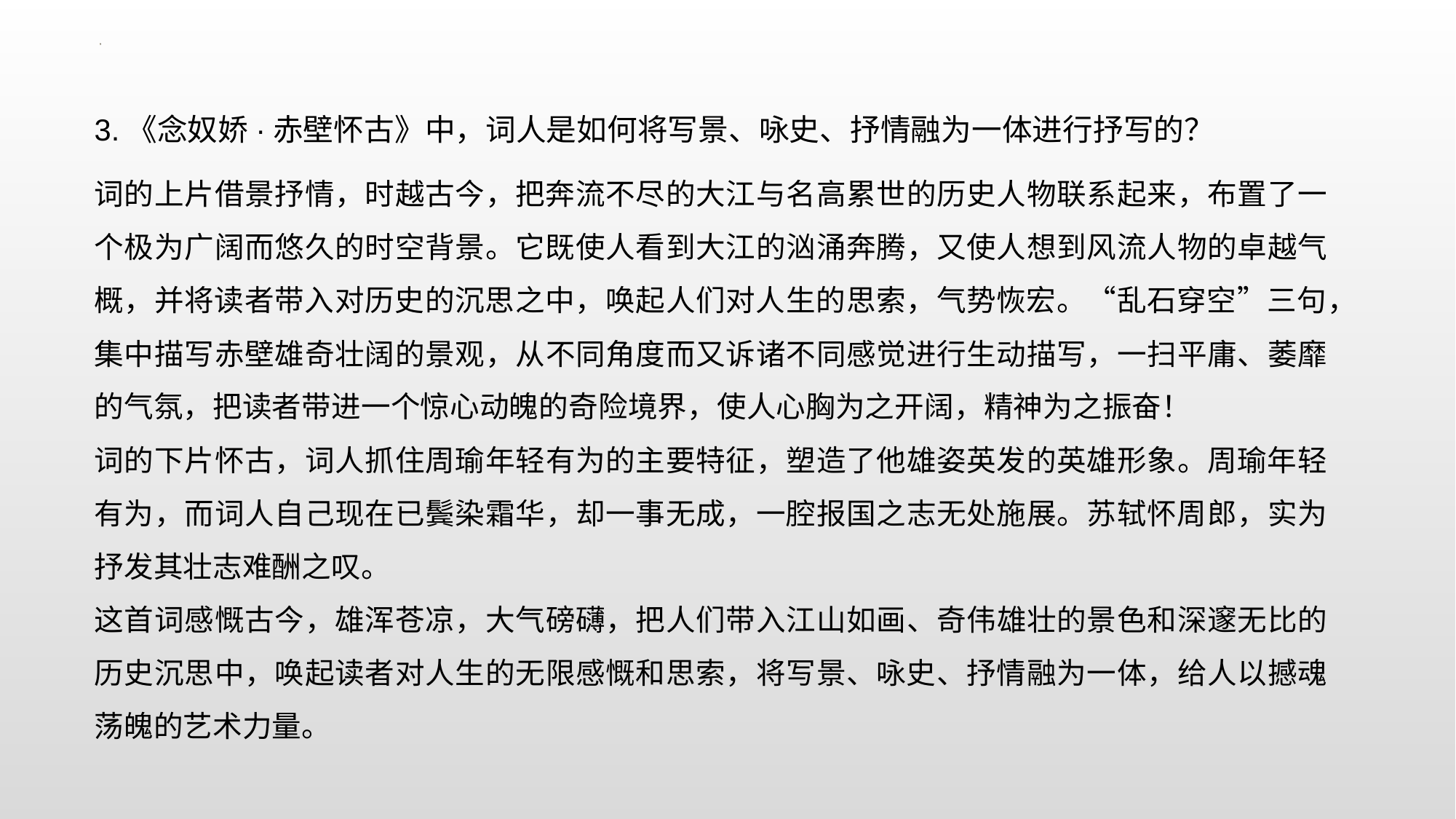

3.《念奴娇·赤壁怀古》中，词人是如何将写景、咏史、抒情融为一体进行抒写的？
词的上片借景抒情，时越古今，把奔流不尽的大江与名高累世的历史人物联系起来，布置了一个极为广阔而悠久的时空背景。它既使人看到大江的汹涌奔腾，又使人想到风流人物的卓越气概，并将读者带入对历史的沉思之中，唤起人们对人生的思索，气势恢宏。“乱石穿空”三句，集中描写赤壁雄奇壮阔的景观，从不同角度而又诉诸不同感觉进行生动描写，一扫平庸、萎靡的气氛，把读者带进一个惊心动魄的奇险境界，使人心胸为之开阔，精神为之振奋！
词的下片怀古，词人抓住周瑜年轻有为的主要特征，塑造了他雄姿英发的英雄形象。周瑜年轻有为，而词人自己现在已鬓染霜华，却一事无成，一腔报国之志无处施展。苏轼怀周郎，实为抒发其壮志难酬之叹。
这首词感慨古今，雄浑苍凉，大气磅礴，把人们带入江山如画、奇伟雄壮的景色和深邃无比的历史沉思中，唤起读者对人生的无限感慨和思索，将写景、咏史、抒情融为一体，给人以撼魂荡魄的艺术力量。